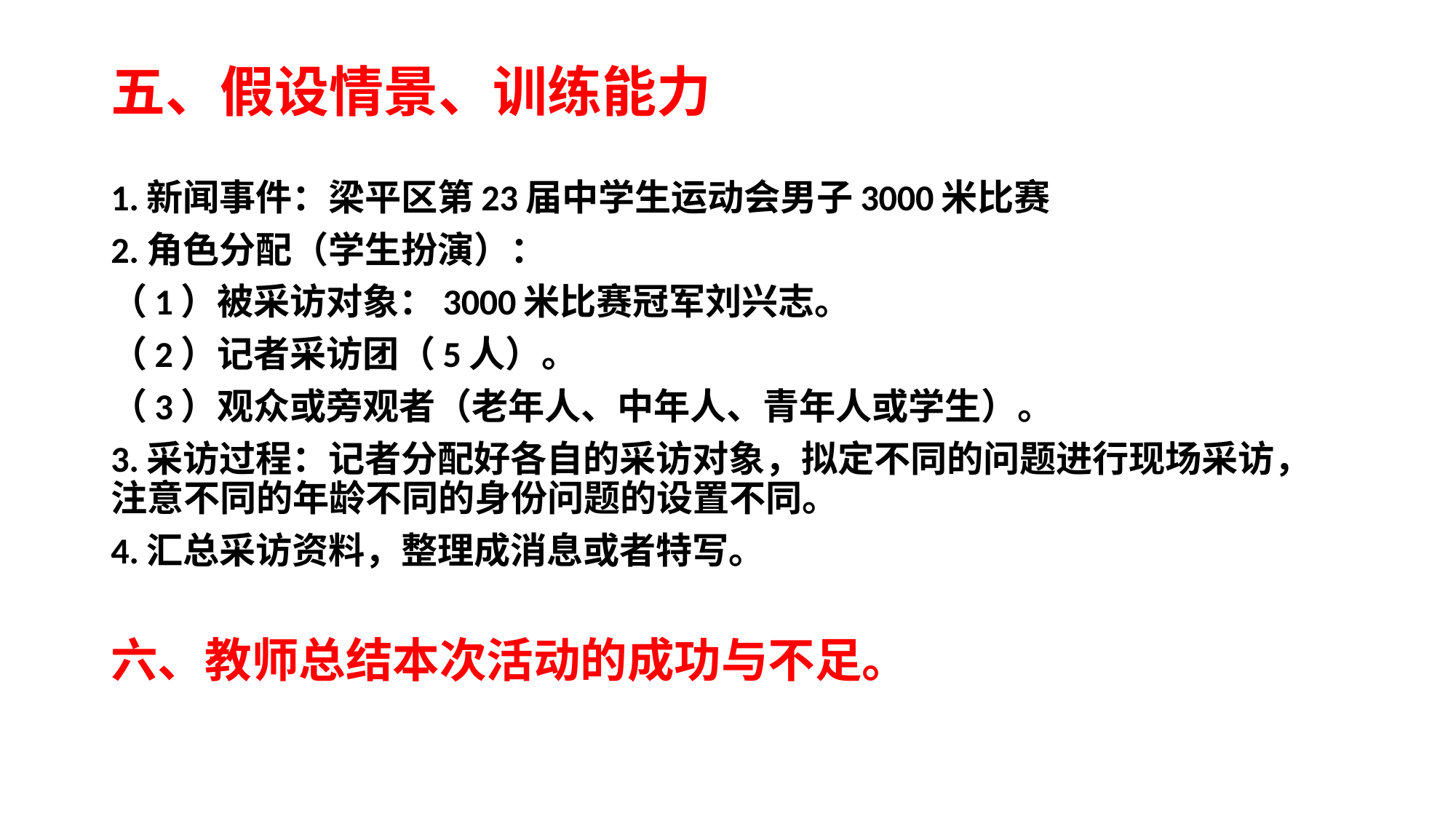

# 五、假设情景、训练能力
1.新闻事件：梁平区第23届中学生运动会男子3000米比赛
2.角色分配（学生扮演）：
（1）被采访对象：3000米比赛冠军刘兴志。
（2）记者采访团（5人）。
（3）观众或旁观者（老年人、中年人、青年人或学生）。
3.采访过程：记者分配好各自的采访对象，拟定不同的问题进行现场采访，注意不同的年龄不同的身份问题的设置不同。
4.汇总采访资料，整理成消息或者特写。

六、教师总结本次活动的成功与不足。